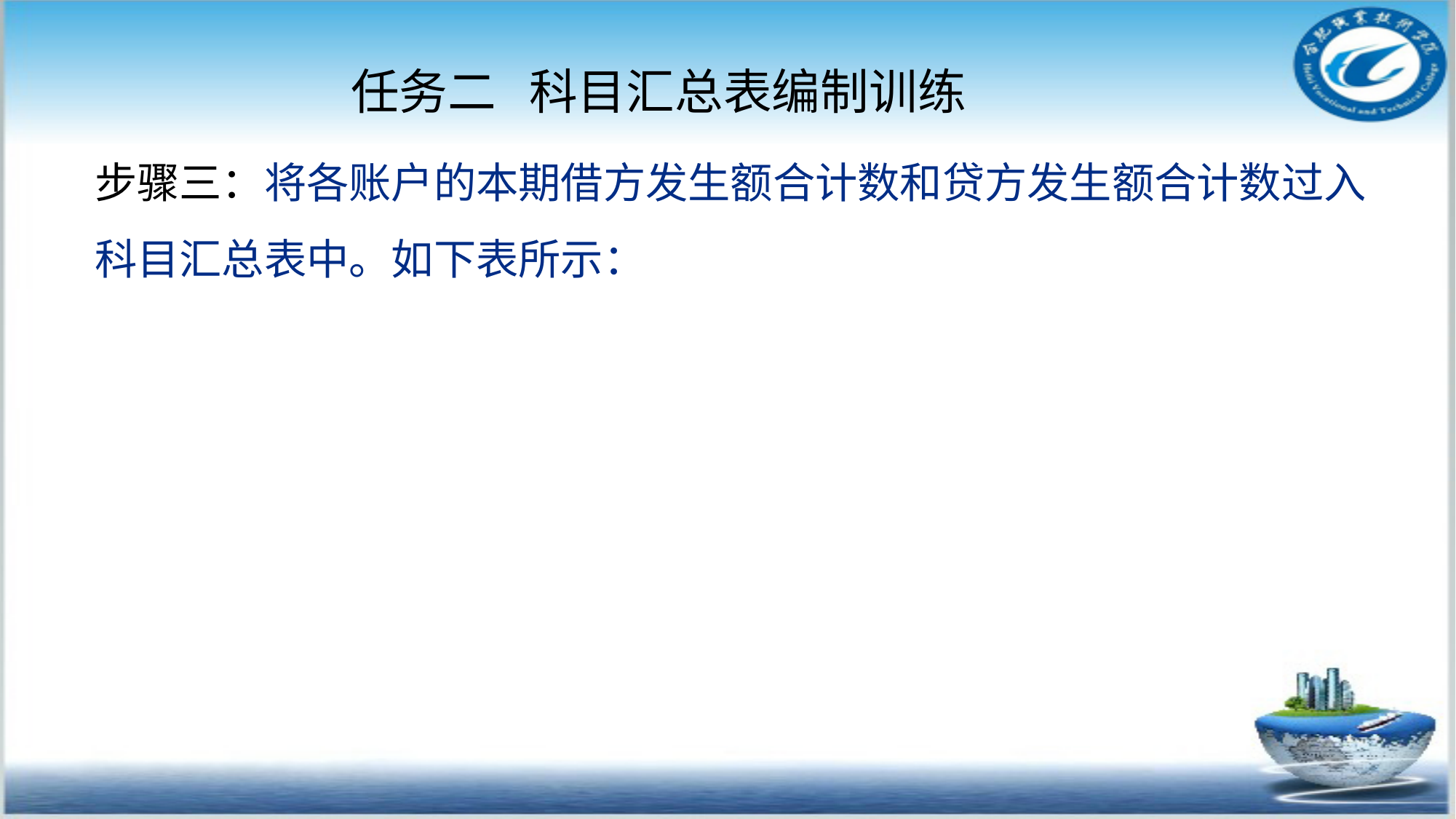

任务二   科目汇总表编制训练

步骤三：将各账户的本期借方发生额合计数和贷方发生额合计数过入科目汇总表中。如下表所示：